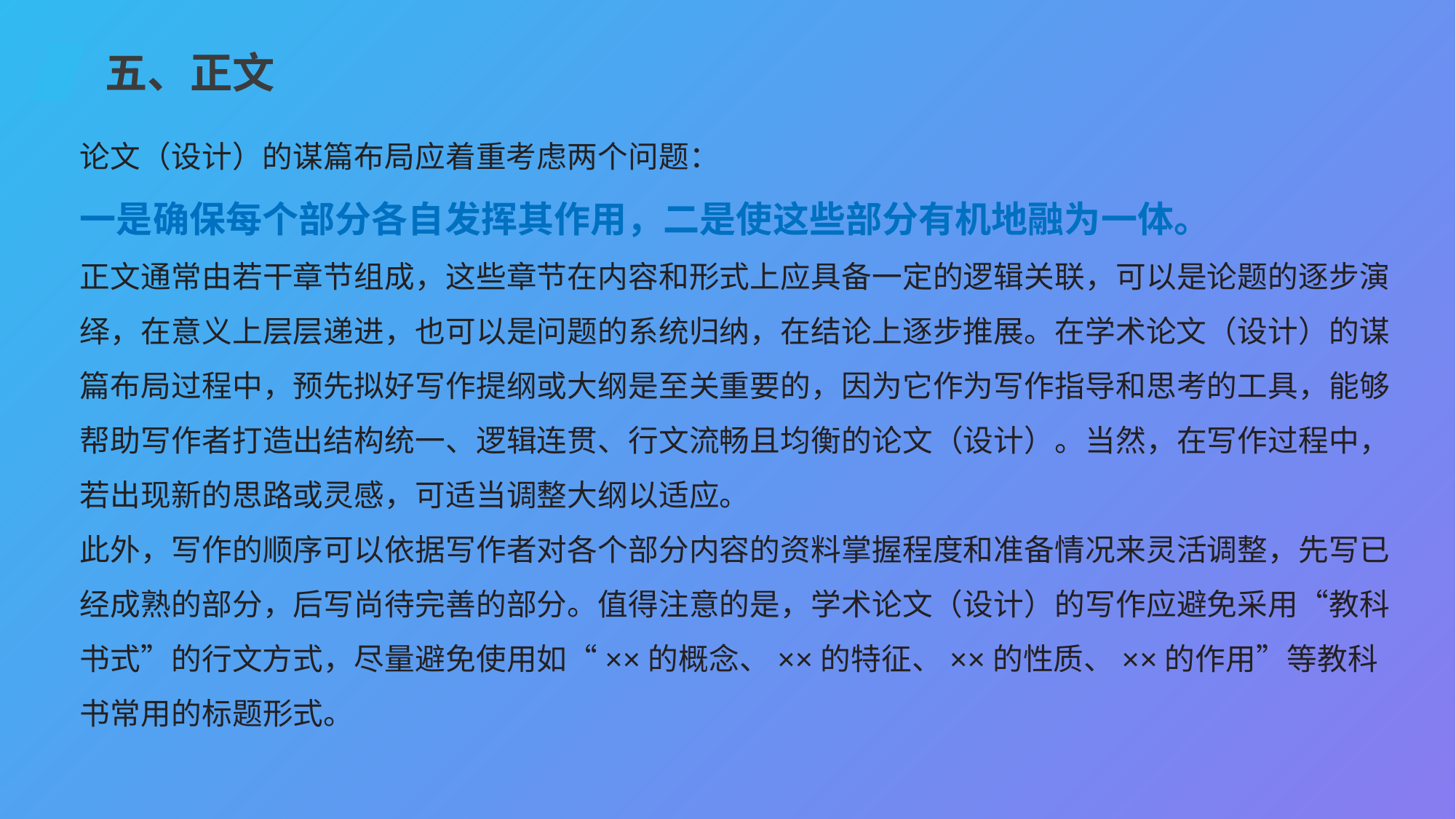

五、正文
论文（设计）的谋篇布局应着重考虑两个问题：
一是确保每个部分各自发挥其作用，二是使这些部分有机地融为一体。
正文通常由若干章节组成，这些章节在内容和形式上应具备一定的逻辑关联，可以是论题的逐步演绎，在意义上层层递进，也可以是问题的系统归纳，在结论上逐步推展。在学术论文（设计）的谋篇布局过程中，预先拟好写作提纲或大纲是至关重要的，因为它作为写作指导和思考的工具，能够帮助写作者打造出结构统一、逻辑连贯、行文流畅且均衡的论文（设计）。当然，在写作过程中，若出现新的思路或灵感，可适当调整大纲以适应。
此外，写作的顺序可以依据写作者对各个部分内容的资料掌握程度和准备情况来灵活调整，先写已经成熟的部分，后写尚待完善的部分。值得注意的是，学术论文（设计）的写作应避免采用“教科书式”的行文方式，尽量避免使用如“××的概念、××的特征、××的性质、××的作用”等教科书常用的标题形式。